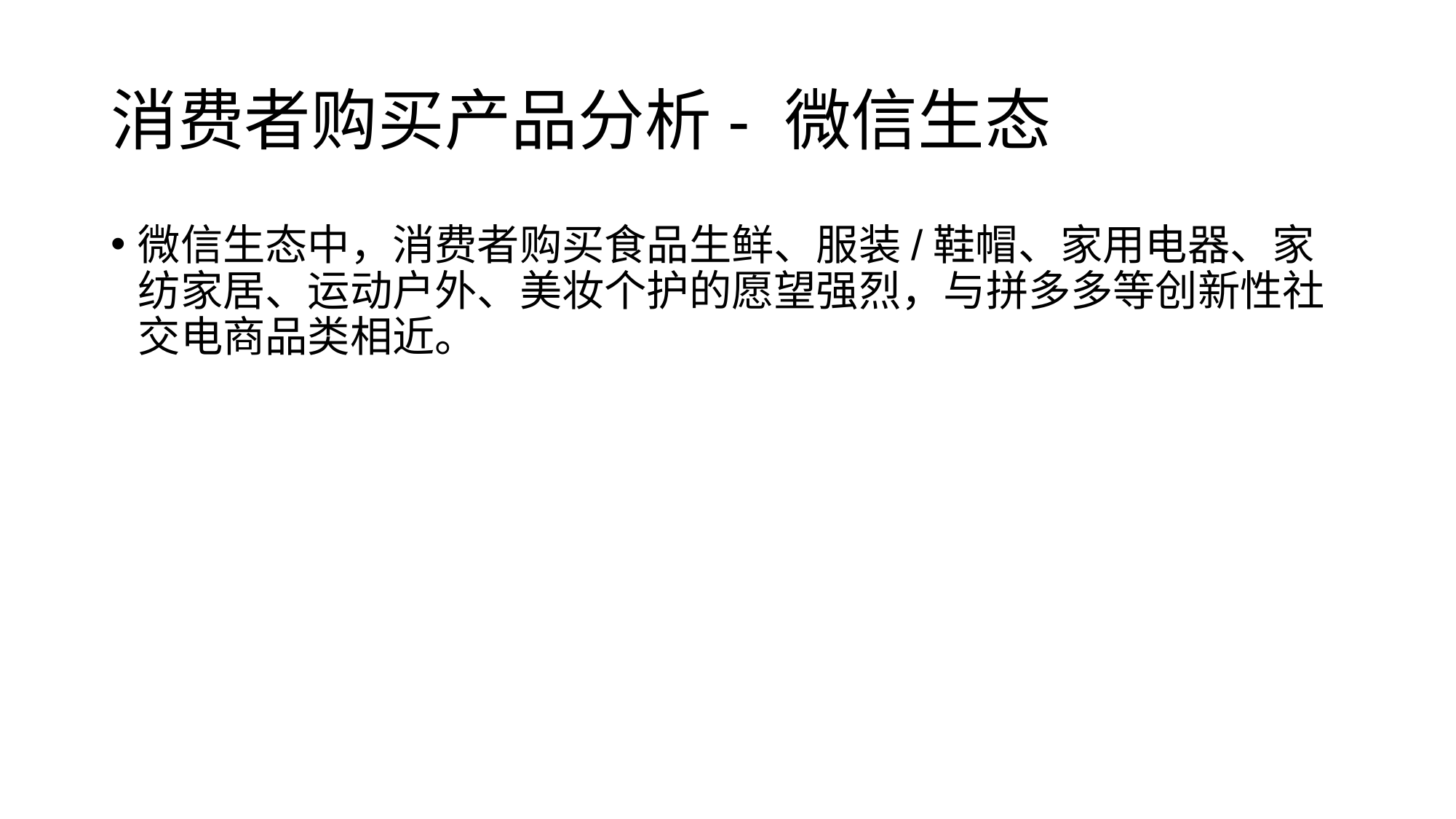

# 消费者购买产品分析- 微信生态
微信生态中，消费者购买食品生鲜、服装/鞋帽、家用电器、家纺家居、运动户外、美妆个护的愿望强烈，与拼多多等创新性社交电商品类相近。